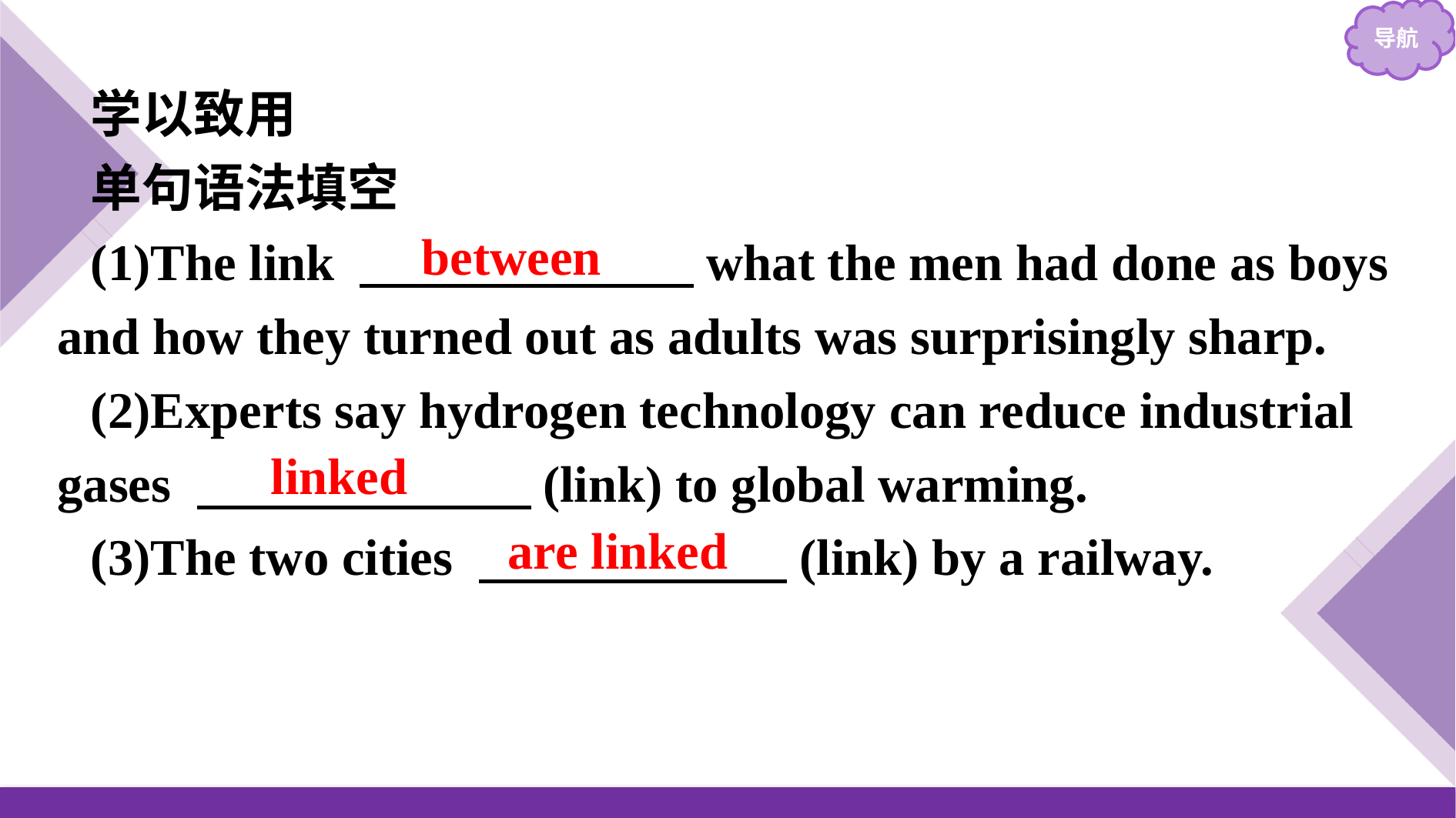

学以致用
单句语法填空
(1)The link 　　　　　　 what the men had done as boys and how they turned out as adults was surprisingly sharp.
(2)Experts say hydrogen technology can reduce industrial gases 　　　　　　 (link) to global warming.
(3)The two cities 　　　　　　(link) by a railway.
between
linked
are linked